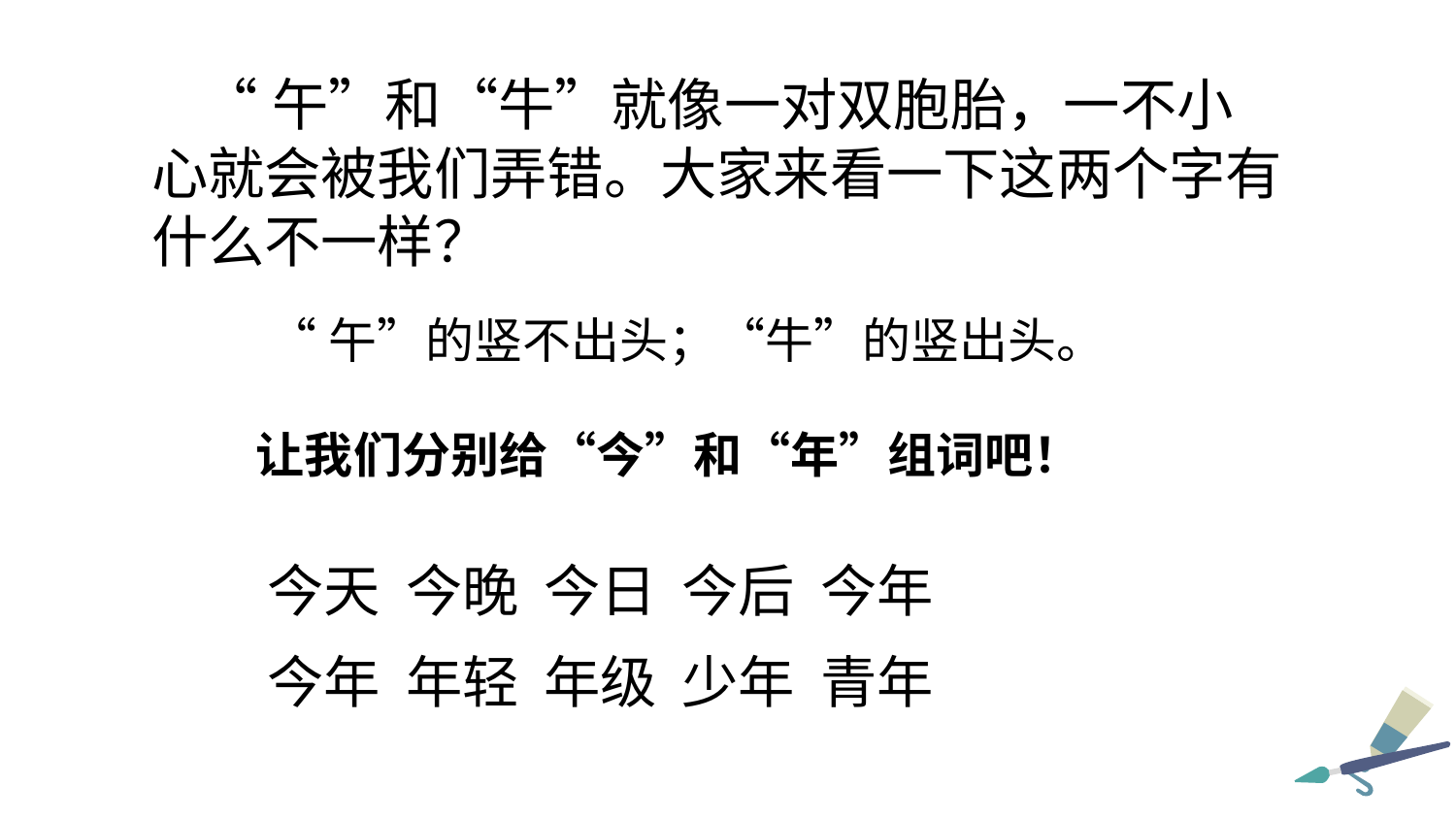

“午”和“牛”就像一对双胞胎，一不小心就会被我们弄错。大家来看一下这两个字有什么不一样？
  “午”的竖不出头；“牛”的竖出头。
让我们分别给“今”和“年”组词吧！
今天  今晚  今日  今后  今年
今年  年轻  年级  少年  青年